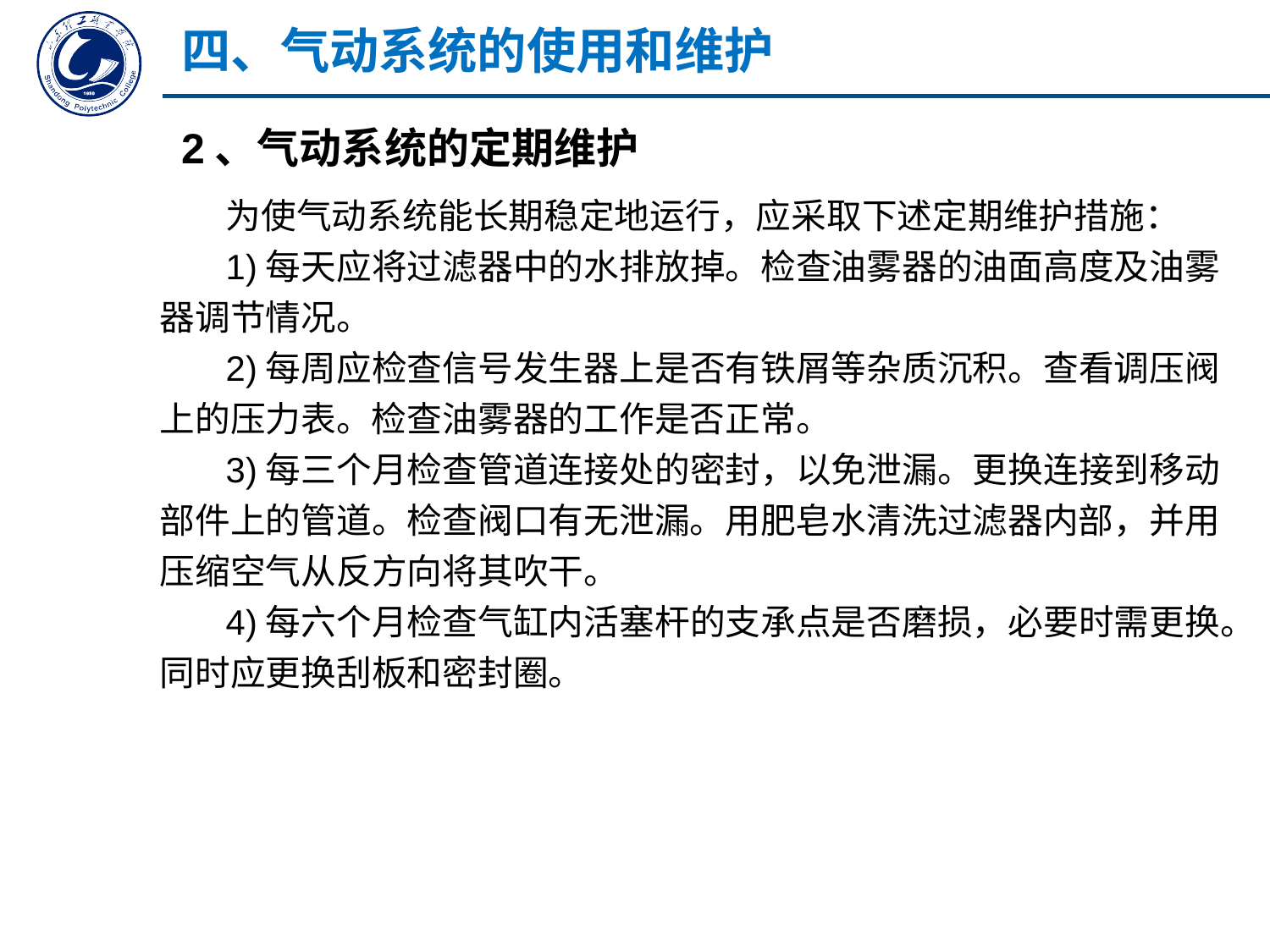

四、气动系统的使用和维护
2、气动系统的定期维护
为使气动系统能长期稳定地运行，应采取下述定期维护措施：
1)每天应将过滤器中的水排放掉。检查油雾器的油面高度及油雾器调节情况。
2)每周应检查信号发生器上是否有铁屑等杂质沉积。查看调压阀上的压力表。检查油雾器的工作是否正常。
3)每三个月检查管道连接处的密封，以免泄漏。更换连接到移动部件上的管道。检查阀口有无泄漏。用肥皂水清洗过滤器内部，并用压缩空气从反方向将其吹干。
4)每六个月检查气缸内活塞杆的支承点是否磨损，必要时需更换。同时应更换刮板和密封圈。